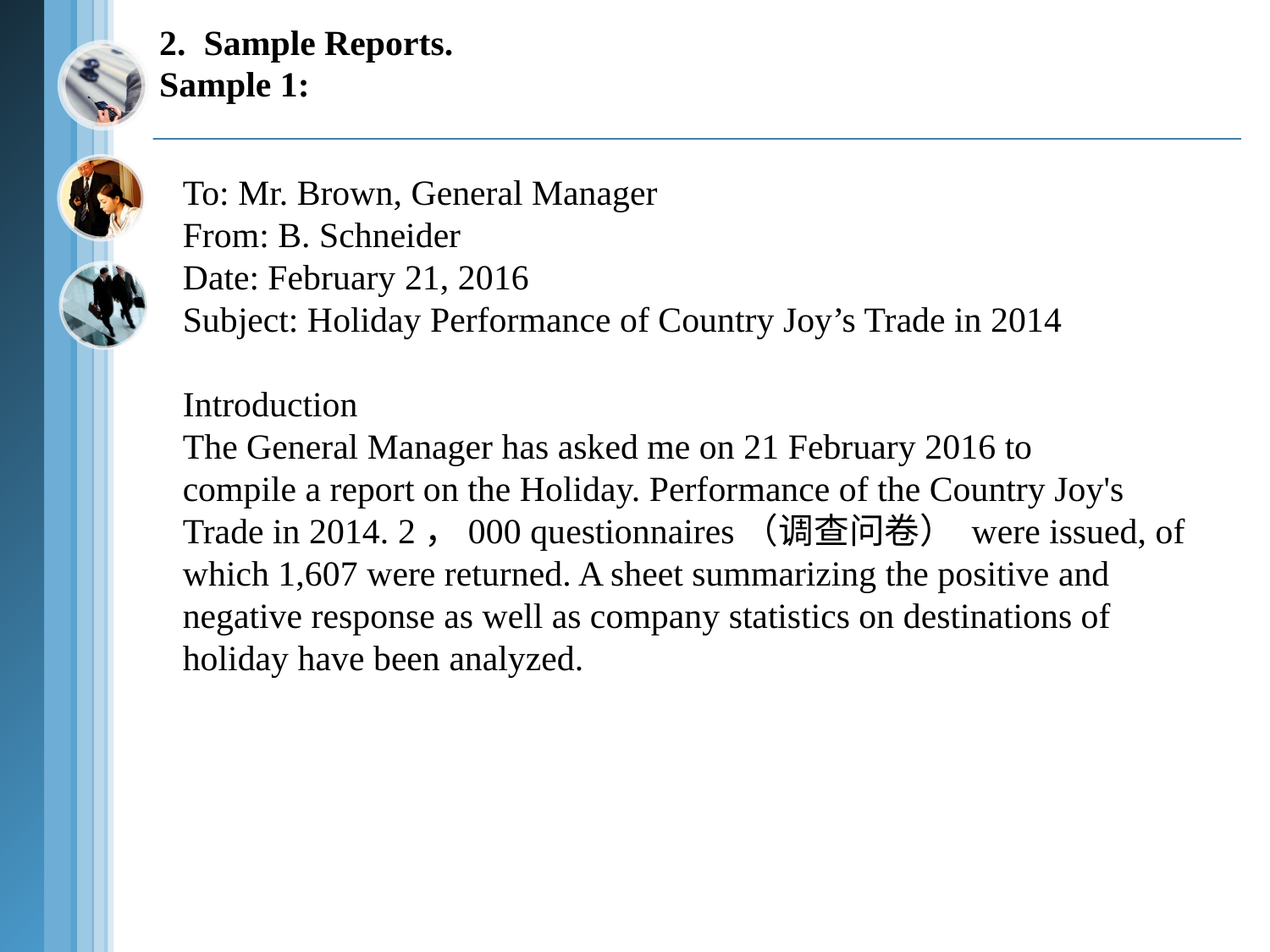

2.  Sample Reports.
Sample 1:
To: Mr. Brown, General Manager
From: B. Schneider
Date: February 21, 2016
Subject: Holiday Performance of Country Joy’s Trade in 2014

Introduction
The General Manager has asked me on 21 February 2016 to
compile a report on the Holiday. Performance of the Country Joy's
Trade in 2014. 2，000 questionnaires（调查问卷） were issued, of
which 1,607 were returned. A sheet summarizing the positive and
negative response as well as company statistics on destinations of
holiday have been analyzed.